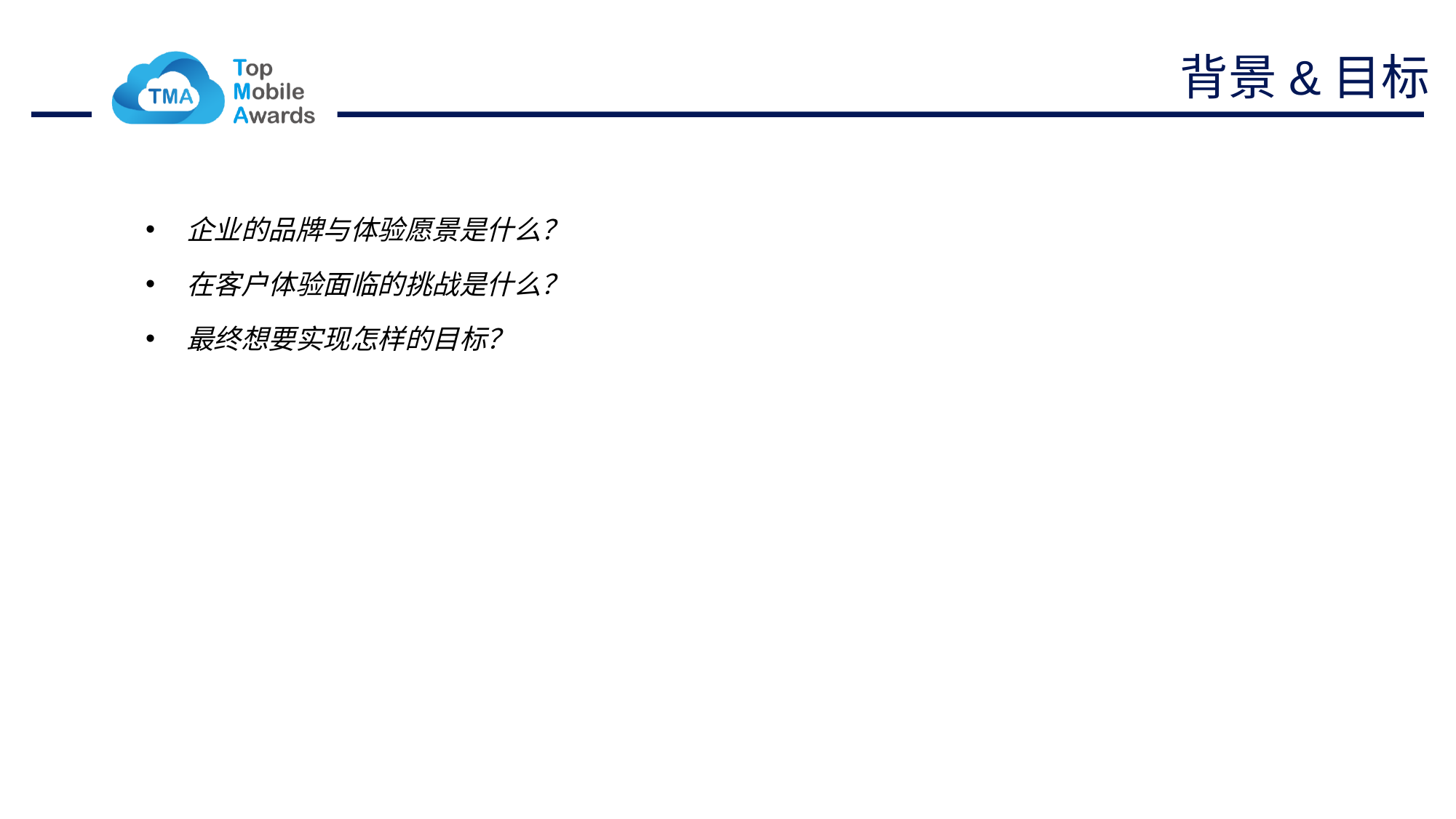

企业的品牌与体验愿景是什么？
在客户体验面临的挑战是什么？
最终想要实现怎样的目标？